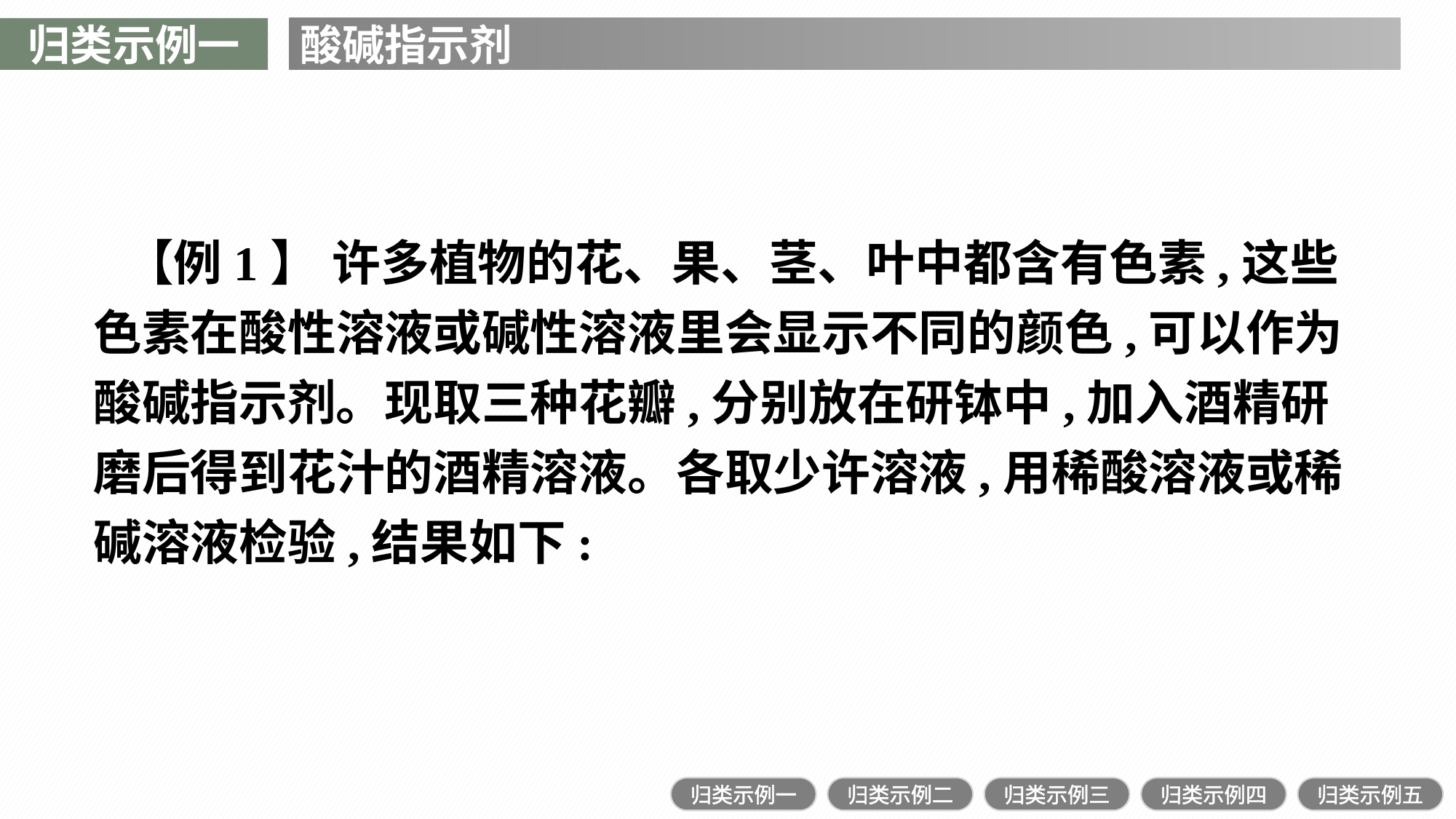

归类示例一
酸碱指示剂

【例1】 许多植物的花、果、茎、叶中都含有色素,这些色素在酸性溶液或碱性溶液里会显示不同的颜色,可以作为酸碱指示剂。现取三种花瓣,分别放在研钵中,加入酒精研磨后得到花汁的酒精溶液。各取少许溶液,用稀酸溶液或稀碱溶液检验,结果如下: